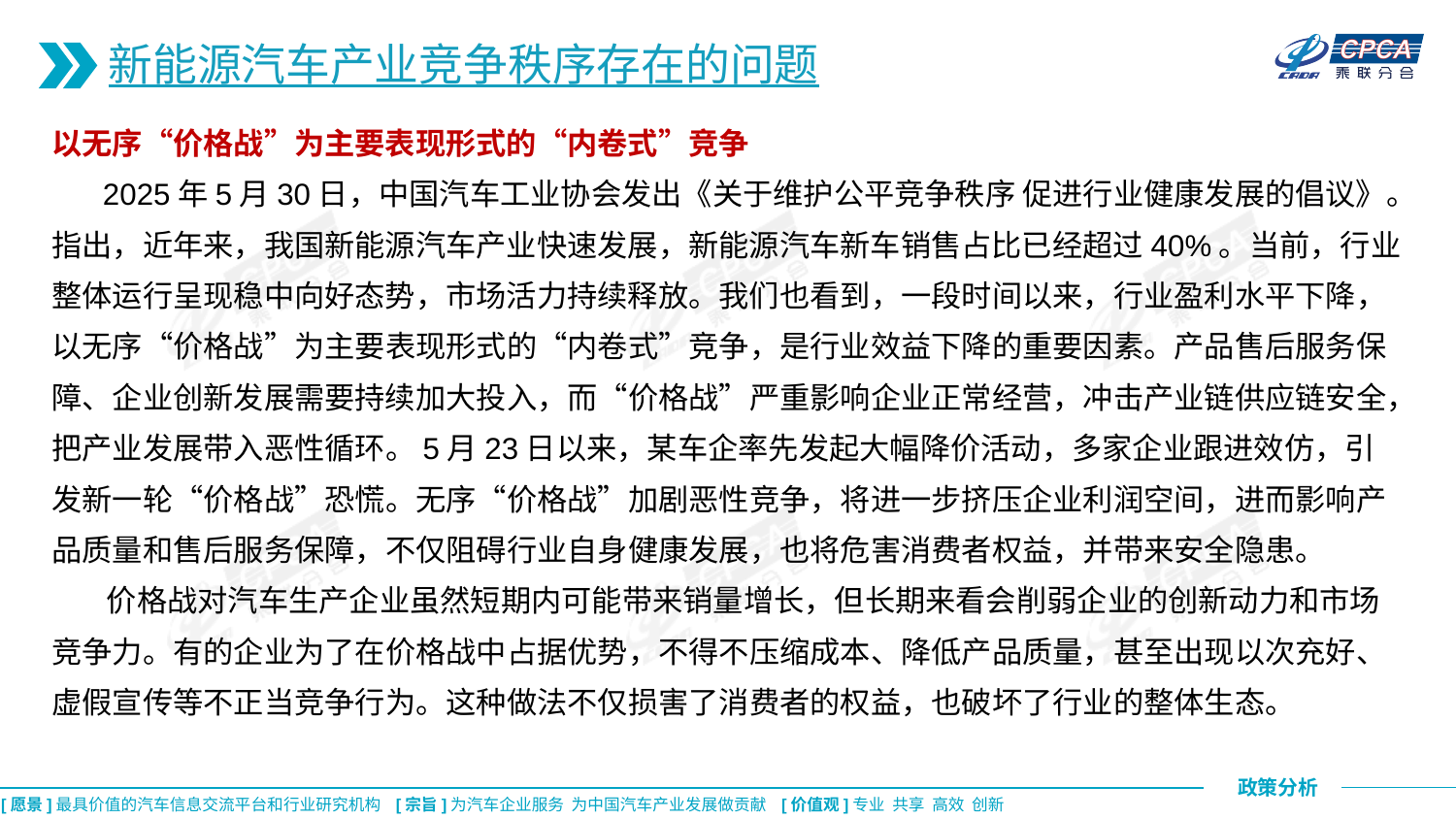

新能源汽车产业竞争秩序存在的问题
以无序“价格战”为主要表现形式的“内卷式”竞争
      2025年5月30日，中国汽车工业协会发出《关于维护公平竞争秩序 促进行业健康发展的倡议》。指出，近年来，我国新能源汽车产业快速发展，新能源汽车新车销售占比已经超过40%。当前，行业整体运行呈现稳中向好态势，市场活力持续释放。我们也看到，一段时间以来，行业盈利水平下降，以无序“价格战”为主要表现形式的“内卷式”竞争，是行业效益下降的重要因素。产品售后服务保障、企业创新发展需要持续加大投入，而“价格战”严重影响企业正常经营，冲击产业链供应链安全，把产业发展带入恶性循环。5月23日以来，某车企率先发起大幅降价活动，多家企业跟进效仿，引发新一轮“价格战”恐慌。无序“价格战”加剧恶性竞争，将进一步挤压企业利润空间，进而影响产品质量和售后服务保障，不仅阻碍行业自身健康发展，也将危害消费者权益，并带来安全隐患。
       价格战对汽车生产企业虽然短期内可能带来销量增长，但长期来看会削弱企业的创新动力和市场竞争力。有的企业为了在价格战中占据优势，不得不压缩成本、降低产品质量，甚至出现以次充好、虚假宣传等不正当竞争行为。这种做法不仅损害了消费者的权益，也破坏了行业的整体生态。